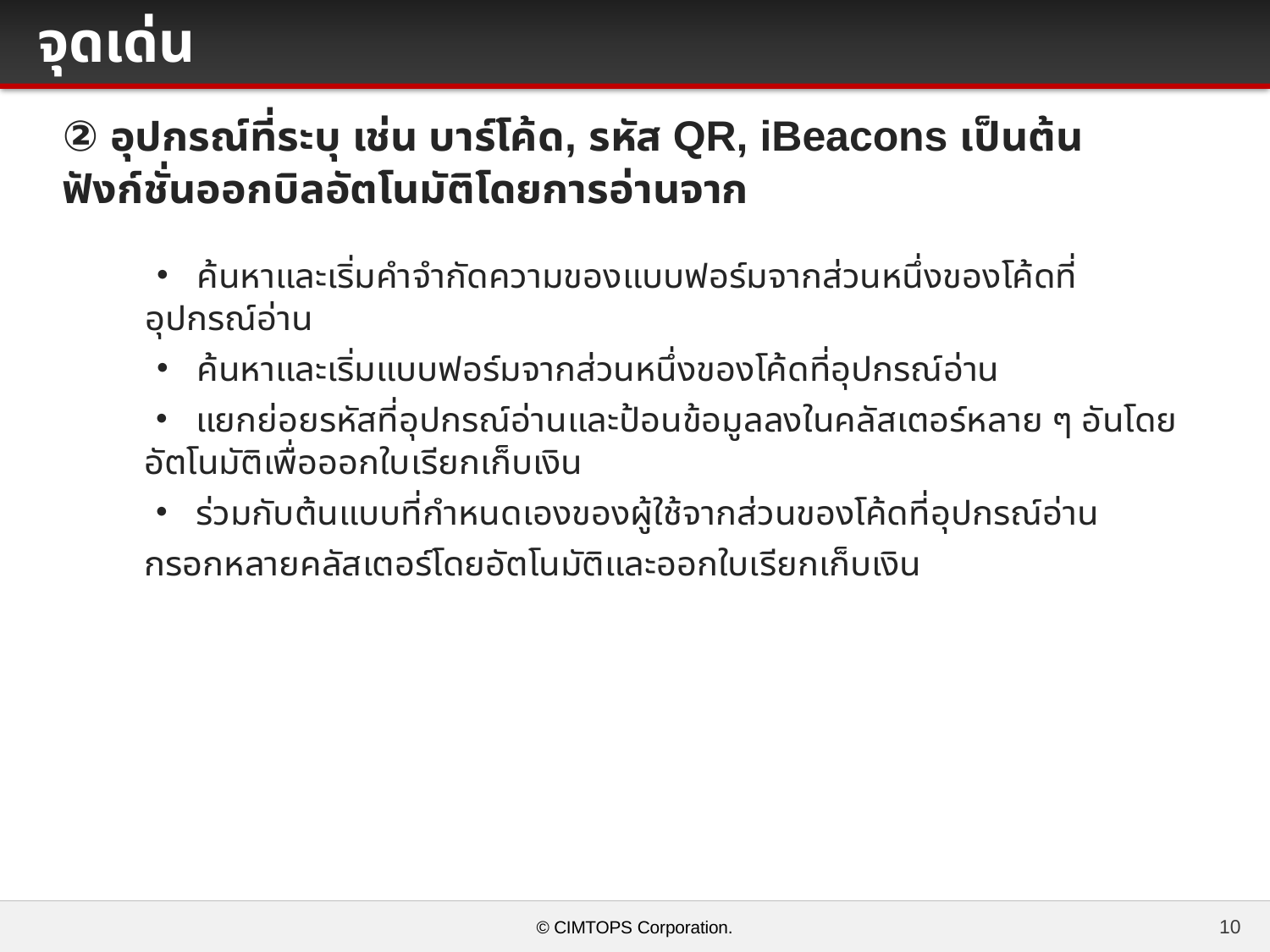

# จุดเด่น
② อุปกรณ์ที่ระบุ เช่น บาร์โค้ด, รหัส QR, iBeacons เป็นต้น
ฟังก์ชั่นออกบิลอัตโนมัติโดยการอ่านจาก

・ ค้นหาและเริ่มคำจำกัดความของแบบฟอร์มจากส่วนหนึ่งของโค้ดที่อุปกรณ์อ่าน
・ ค้นหาและเริ่มแบบฟอร์มจากส่วนหนึ่งของโค้ดที่อุปกรณ์อ่าน
・ แยกย่อยรหัสที่อุปกรณ์อ่านและป้อนข้อมูลลงในคลัสเตอร์หลาย ๆ อันโดยอัตโนมัติเพื่อออกใบเรียกเก็บเงิน
・ ร่วมกับต้นแบบที่กำหนดเองของผู้ใช้จากส่วนของโค้ดที่อุปกรณ์อ่าน
กรอกหลายคลัสเตอร์โดยอัตโนมัติและออกใบเรียกเก็บเงิน
10
© CIMTOPS Corporation.